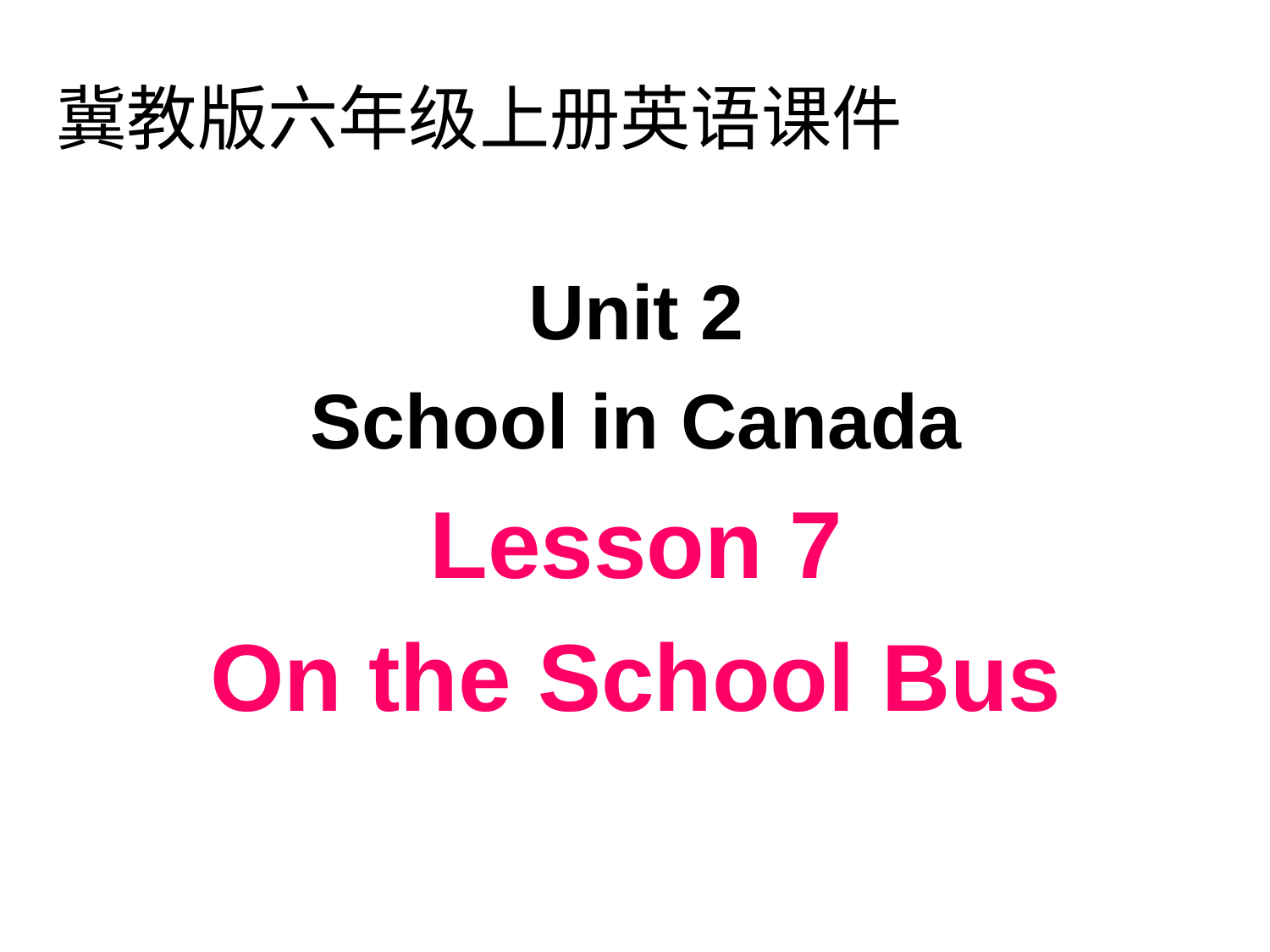

# 冀教版六年级上册英语课件
Unit 2
School in Canada
Lesson 7
On the School Bus